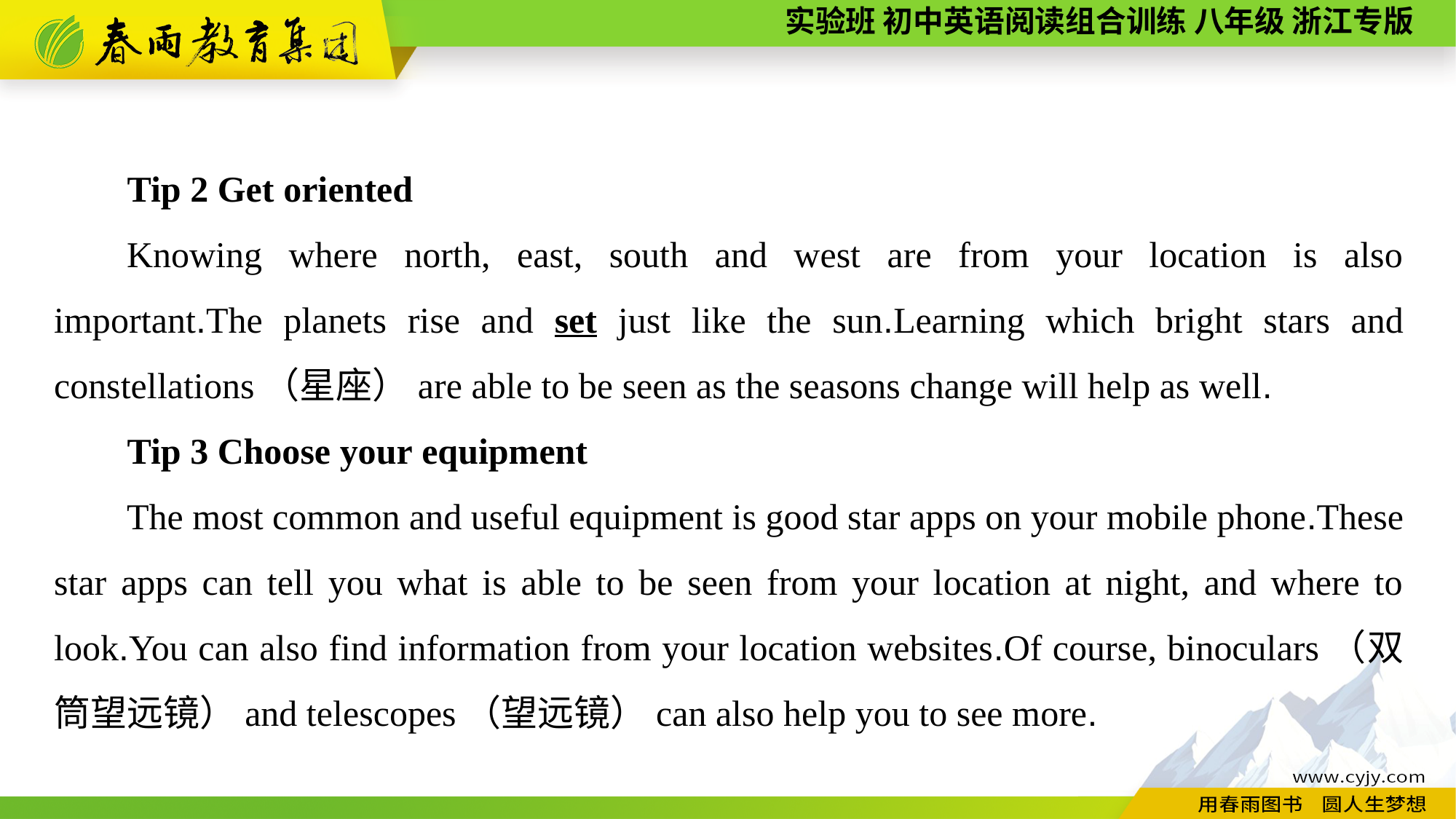

Tip 2 Get oriented
Knowing where north, east, south and west are from your location is also important.The planets rise and set just like the sun.Learning which bright stars and constellations（星座）are able to be seen as the seasons change will help as well.
Tip 3 Choose your equipment
The most common and useful equipment is good star apps on your mobile phone.These star apps can tell you what is able to be seen from your location at night, and where to look.You can also find information from your location websites.Of course, binoculars（双筒望远镜）and telescopes（望远镜）can also help you to see more.